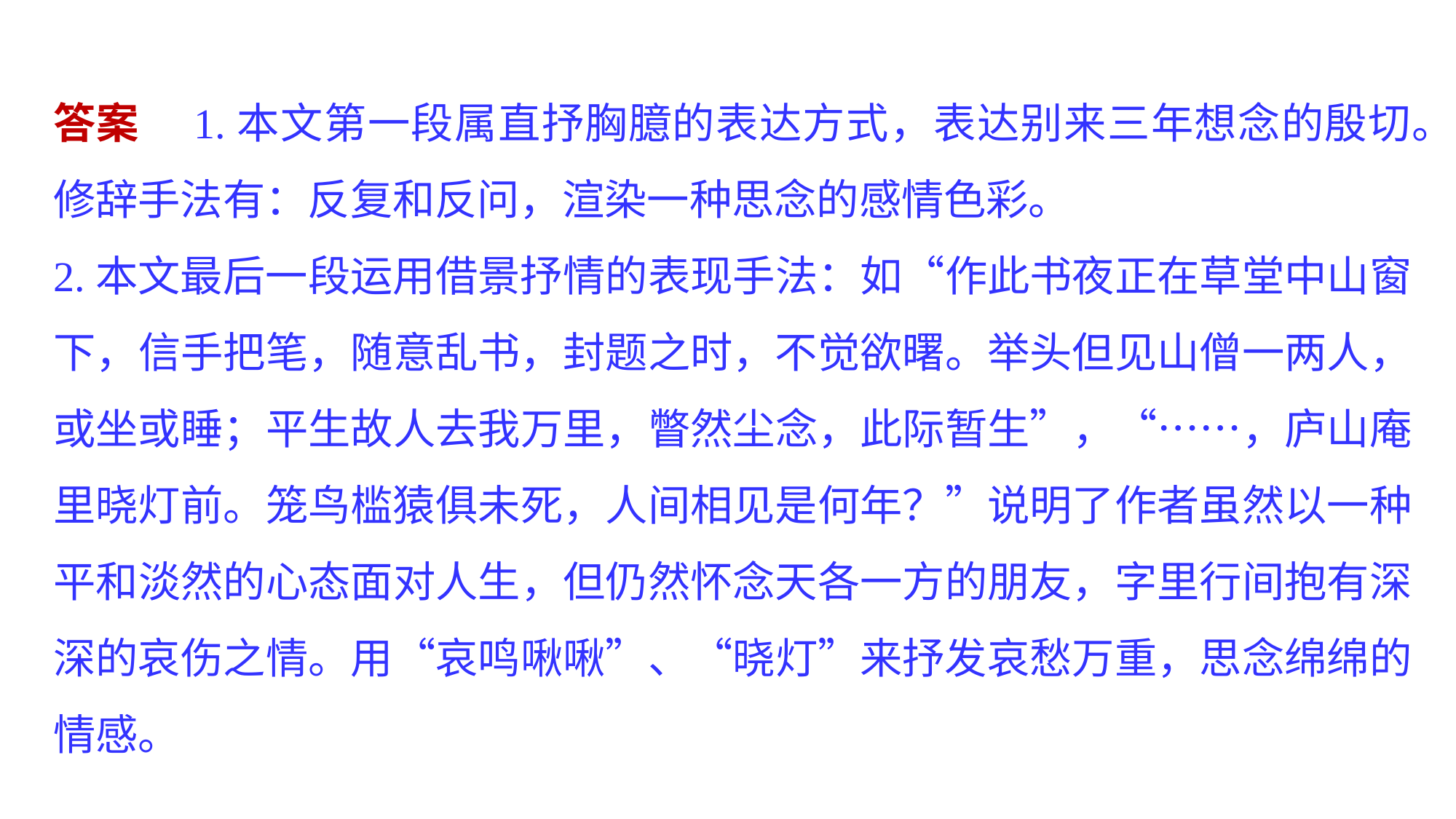

答案　1.本文第一段属直抒胸臆的表达方式，表达别来三年想念的殷切。修辞手法有：反复和反问，渲染一种思念的感情色彩。
2.本文最后一段运用借景抒情的表现手法：如“作此书夜正在草堂中山窗下，信手把笔，随意乱书，封题之时，不觉欲曙。举头但见山僧一两人，或坐或睡；平生故人去我万里，瞥然尘念，此际暂生”，“……，庐山庵里晓灯前。笼鸟槛猿俱未死，人间相见是何年？”说明了作者虽然以一种平和淡然的心态面对人生，但仍然怀念天各一方的朋友，字里行间抱有深深的哀伤之情。用“哀鸣啾啾”、“晓灯”来抒发哀愁万重，思念绵绵的情感。